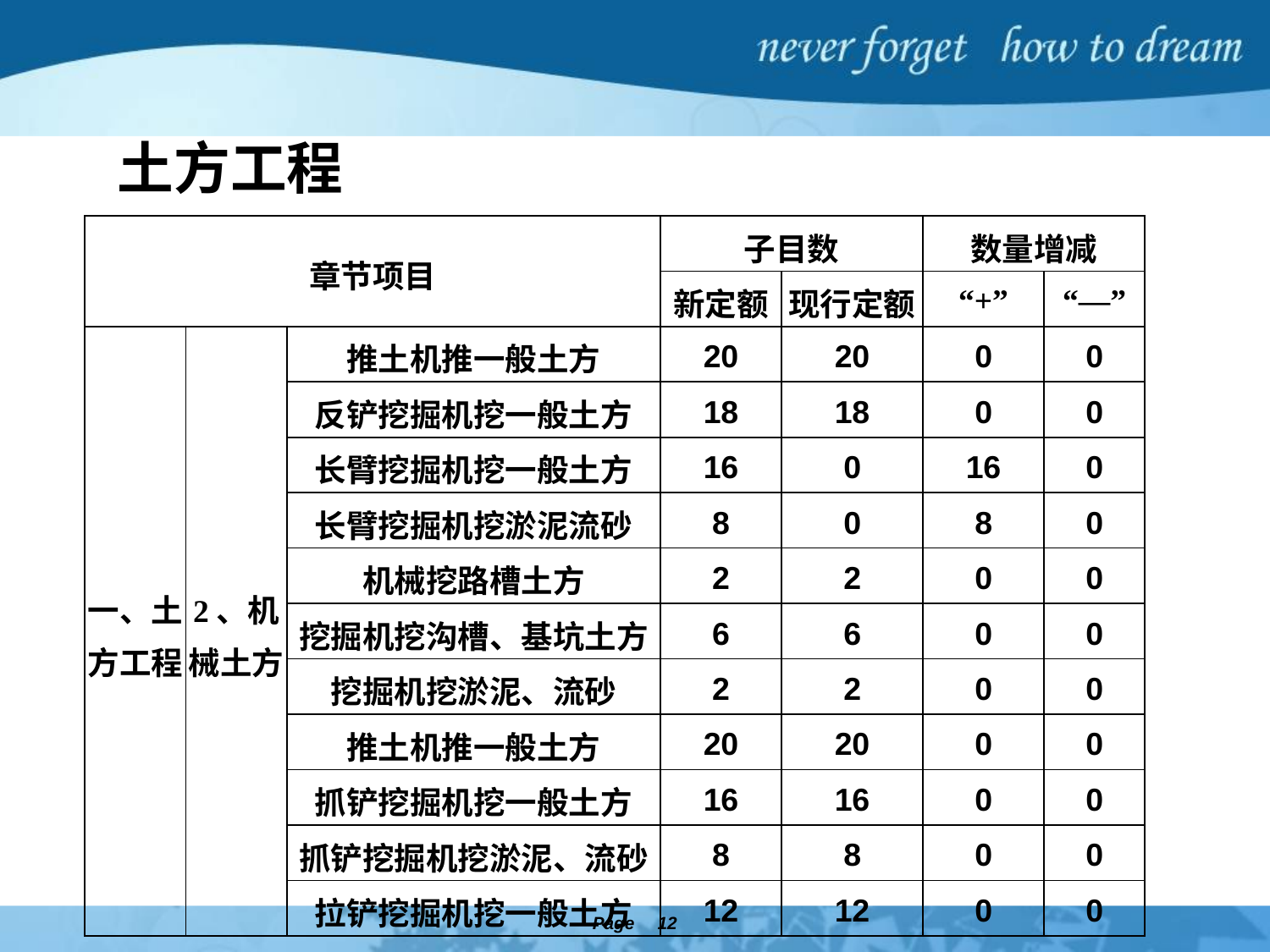

土方工程
| 章节项目 |  |  | 子目数 |  | 数量增减 |  |
| --- | --- | --- | --- | --- | --- | --- |
|  |  |  | 新定额 | 现行定额 | “+” | “—” |
| 一、土方工程 | 2、机械土方 | 推土机推一般土方 | 20 | 20 | 0 | 0 |
|  |  | 反铲挖掘机挖一般土方 | 18 | 18 | 0 | 0 |
|  |  | 长臂挖掘机挖一般土方 | 16 | 0 | 16 | 0 |
|  |  | 长臂挖掘机挖淤泥流砂 | 8 | 0 | 8 | 0 |
|  |  | 机械挖路槽土方 | 2 | 2 | 0 | 0 |
|  |  | 挖掘机挖沟槽、基坑土方 | 6 | 6 | 0 | 0 |
|  |  | 挖掘机挖淤泥、流砂 | 2 | 2 | 0 | 0 |
|  |  | 推土机推一般土方 | 20 | 20 | 0 | 0 |
|  |  | 抓铲挖掘机挖一般土方 | 16 | 16 | 0 | 0 |
|  |  | 抓铲挖掘机挖淤泥、流砂 | 8 | 8 | 0 | 0 |
|  |  | 拉铲挖掘机挖一般土方 | 12 | 12 | 0 | 0 |